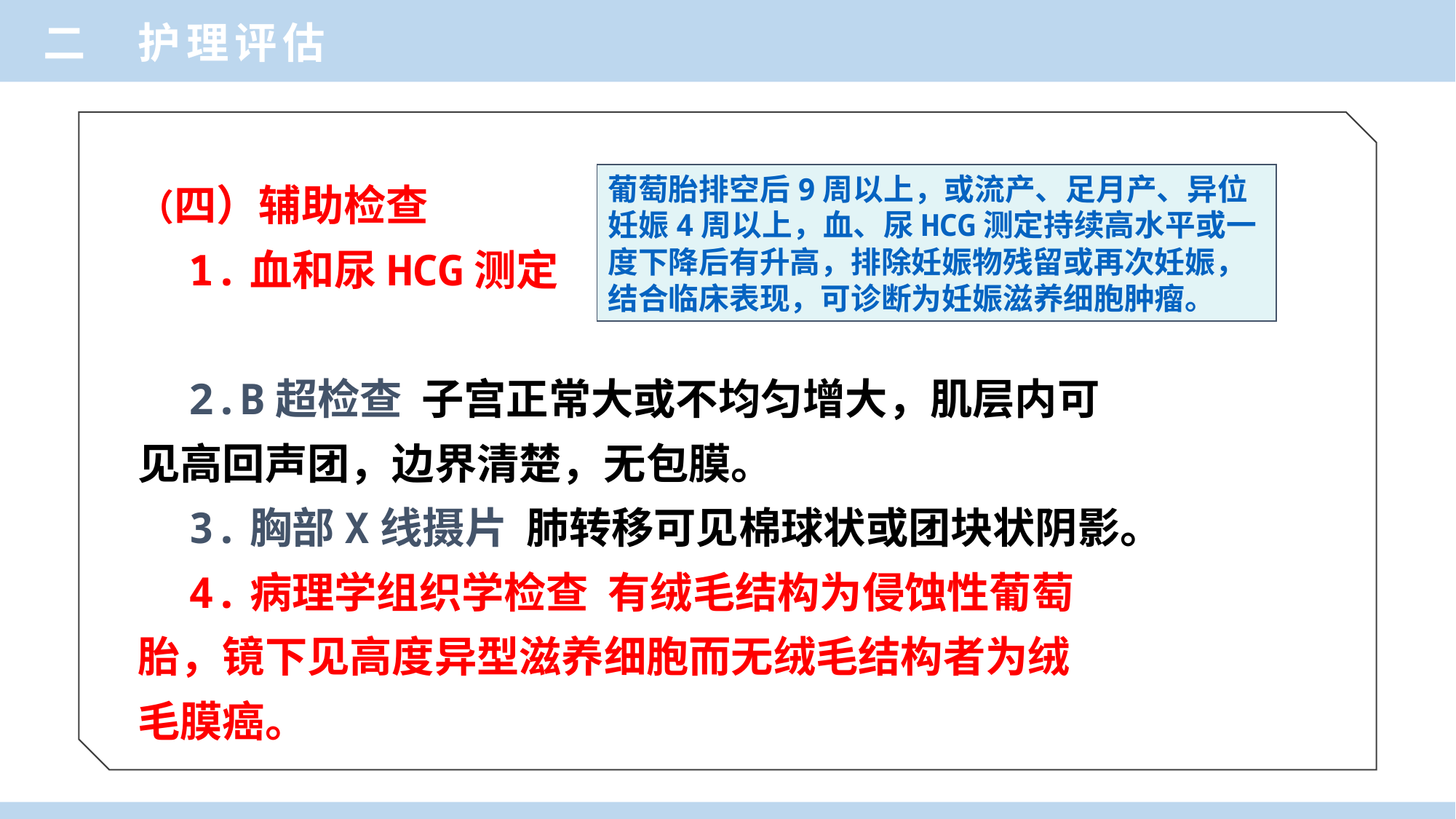

二   护理评估

葡萄胎排空后9周以上，或流产、足月产、异位妊娠4周以上，血、尿HCG测定持续高水平或一度下降后有升高，排除妊娠物残留或再次妊娠，结合临床表现，可诊断为妊娠滋养细胞肿瘤。
（四）辅助检查
  1.血和尿HCG测定

  2.B超检查  子宫正常大或不均匀增大，肌层内可
见高回声团，边界清楚，无包膜。
  3.胸部X线摄片  肺转移可见棉球状或团块状阴影。
  4.病理学组织学检查  有绒毛结构为侵蚀性葡萄
胎，镜下见高度异型滋养细胞而无绒毛结构者为绒
毛膜癌。